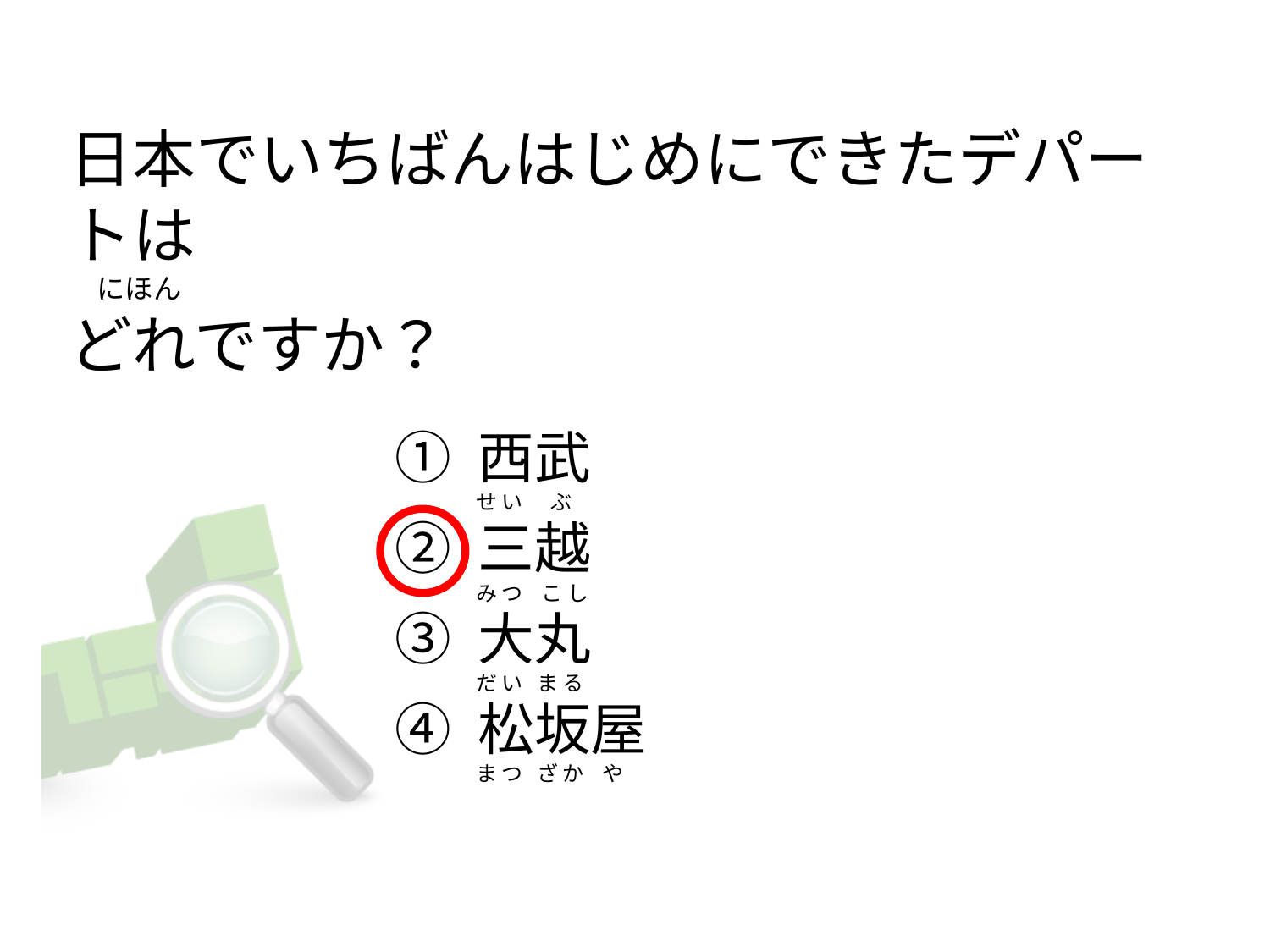

# 日本でいちばんはじめにできたデパートは  　にほん どれですか？
① 西武
② 三越
③ 大丸
④ 松坂屋
せ い      ぶ

み つ    こ し
だ い   ま る
ま つ   ざ か    や